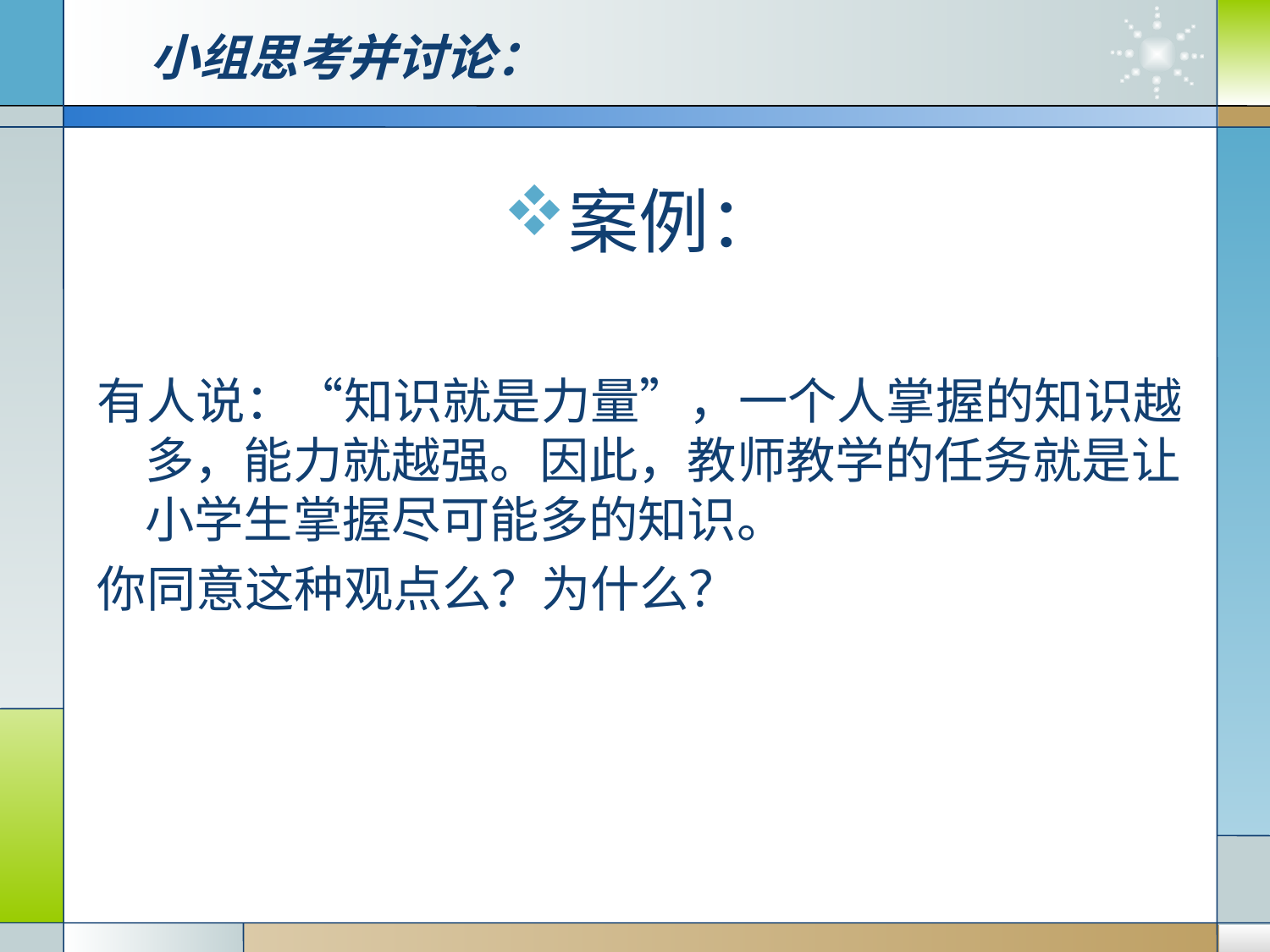

# 小组思考并讨论：
案例：

有人说：“知识就是力量”，一个人掌握的知识越多，能力就越强。因此，教师教学的任务就是让小学生掌握尽可能多的知识。
你同意这种观点么？为什么？